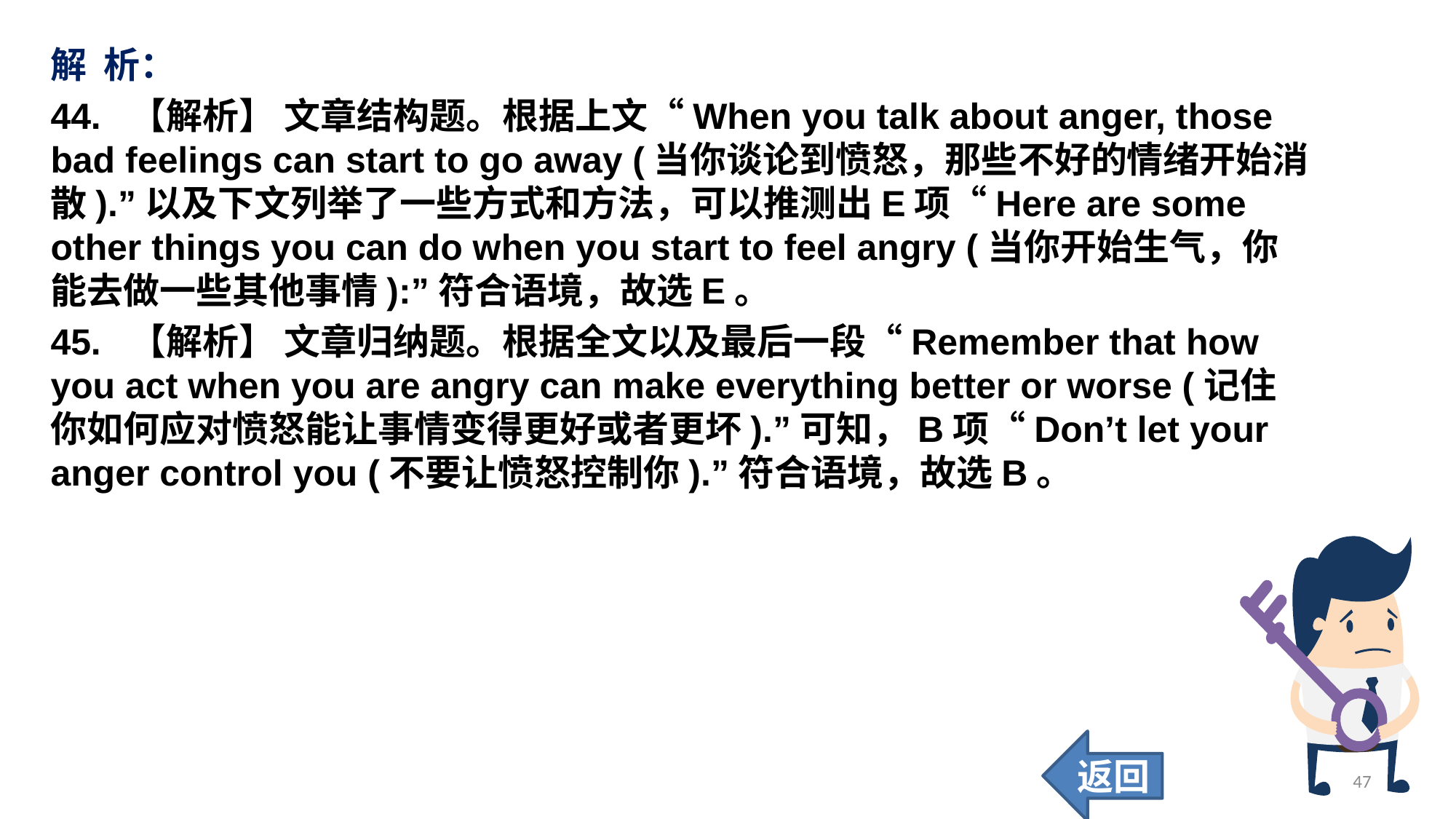

解  析：
44.  【解析】 文章结构题。根据上文“When you talk about anger, those bad feelings can start to go away (当你谈论到愤怒，那些不好的情绪开始消散).”以及下文列举了一些方式和方法，可以推测出E项“Here are some other things you can do when you start to feel angry (当你开始生气，你能去做一些其他事情):”符合语境，故选E。
45.  【解析】 文章归纳题。根据全文以及最后一段“Remember that how you act when you are angry can make everything better or worse (记住你如何应对愤怒能让事情变得更好或者更坏).”可知，B项“Don’t let your anger control you (不要让愤怒控制你).”符合语境，故选B。

返回
47